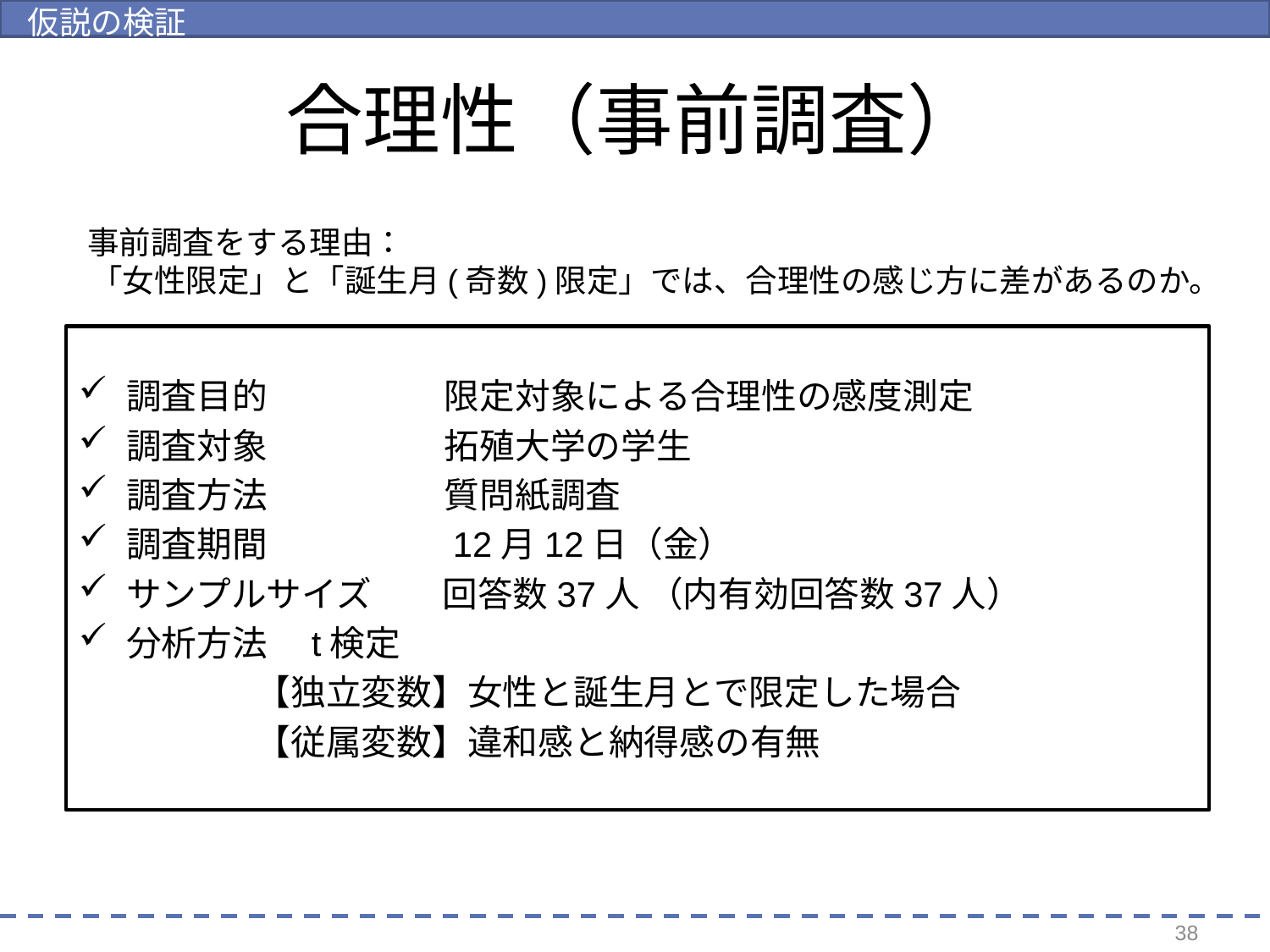

仮説の検証
# 合理性（事前調査）
事前調査をする理由：
「女性限定」と「誕生月(奇数)限定」では、合理性の感じ方に差があるのか。
調査目的　　　　　限定対象による合理性の感度測定
調査対象　　　　　拓殖大学の学生
調査方法　　　　　質問紙調査
調査期間　　　　　12月12日（金）
サンプルサイズ　　回答数37人 （内有効回答数37人）
分析方法　t検定
　　　　　【独立変数】女性と誕生月とで限定した場合
　　　　　【従属変数】違和感と納得感の有無